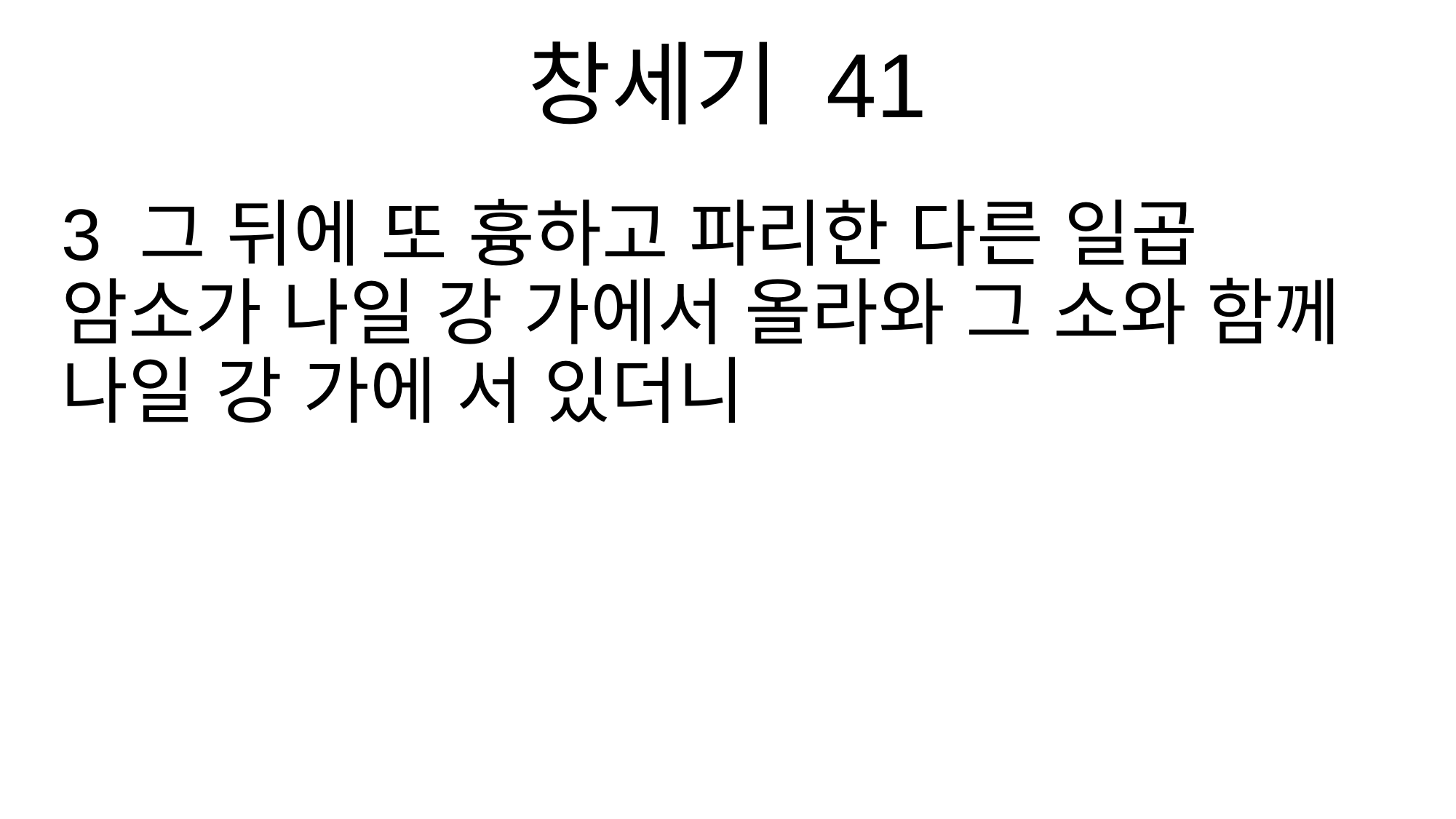

창세기 41
3 그 뒤에 또 흉하고 파리한 다른 일곱 암소가 나일 강 가에서 올라와 그 소와 함께 나일 강 가에 서 있더니